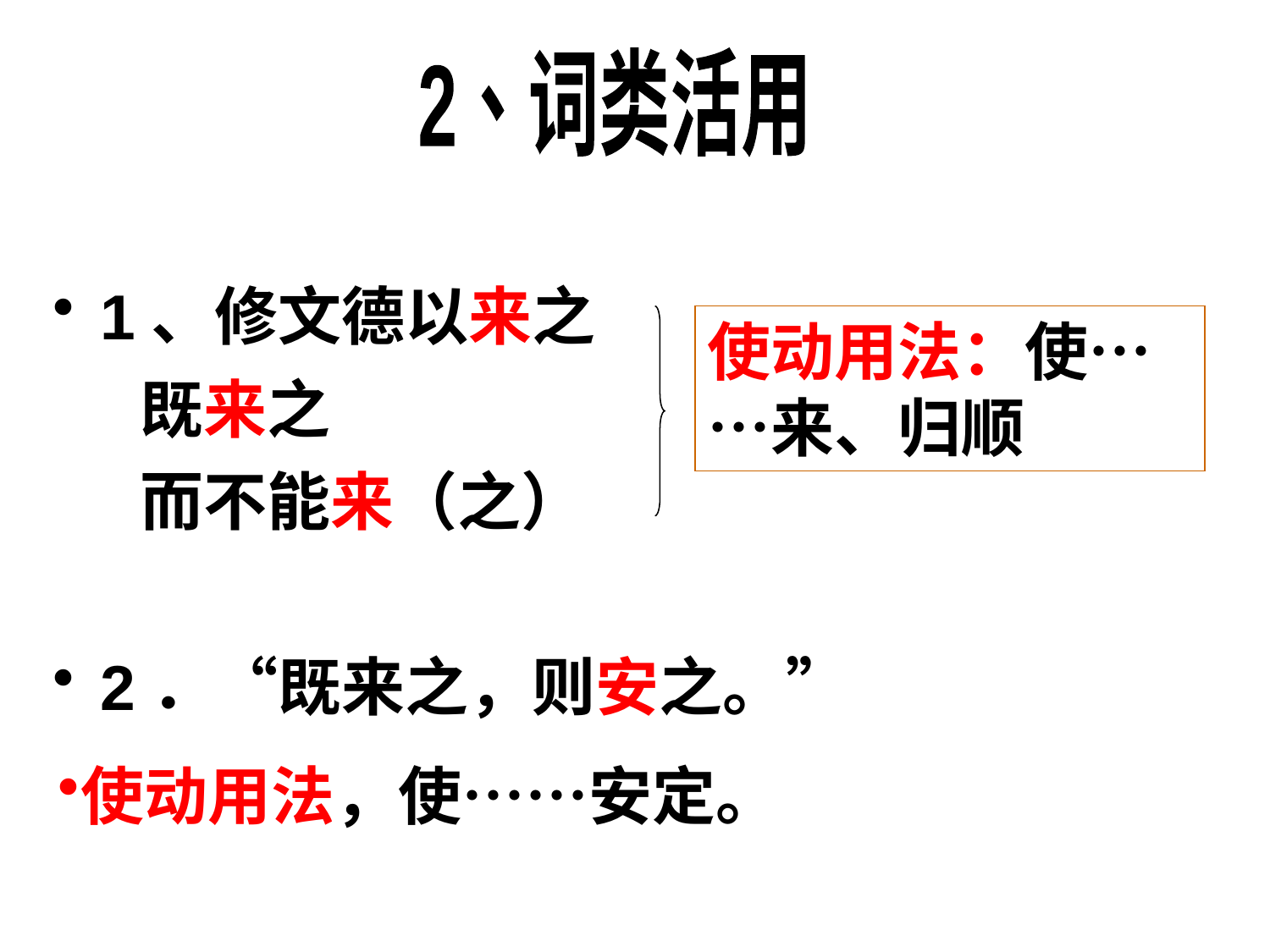

2、词类活用
1、修文德以来之
     既来之
     而不能来（之）

2．“既来之，则安之。”

使动用法：使……来、归顺
使动用法，使……安定。